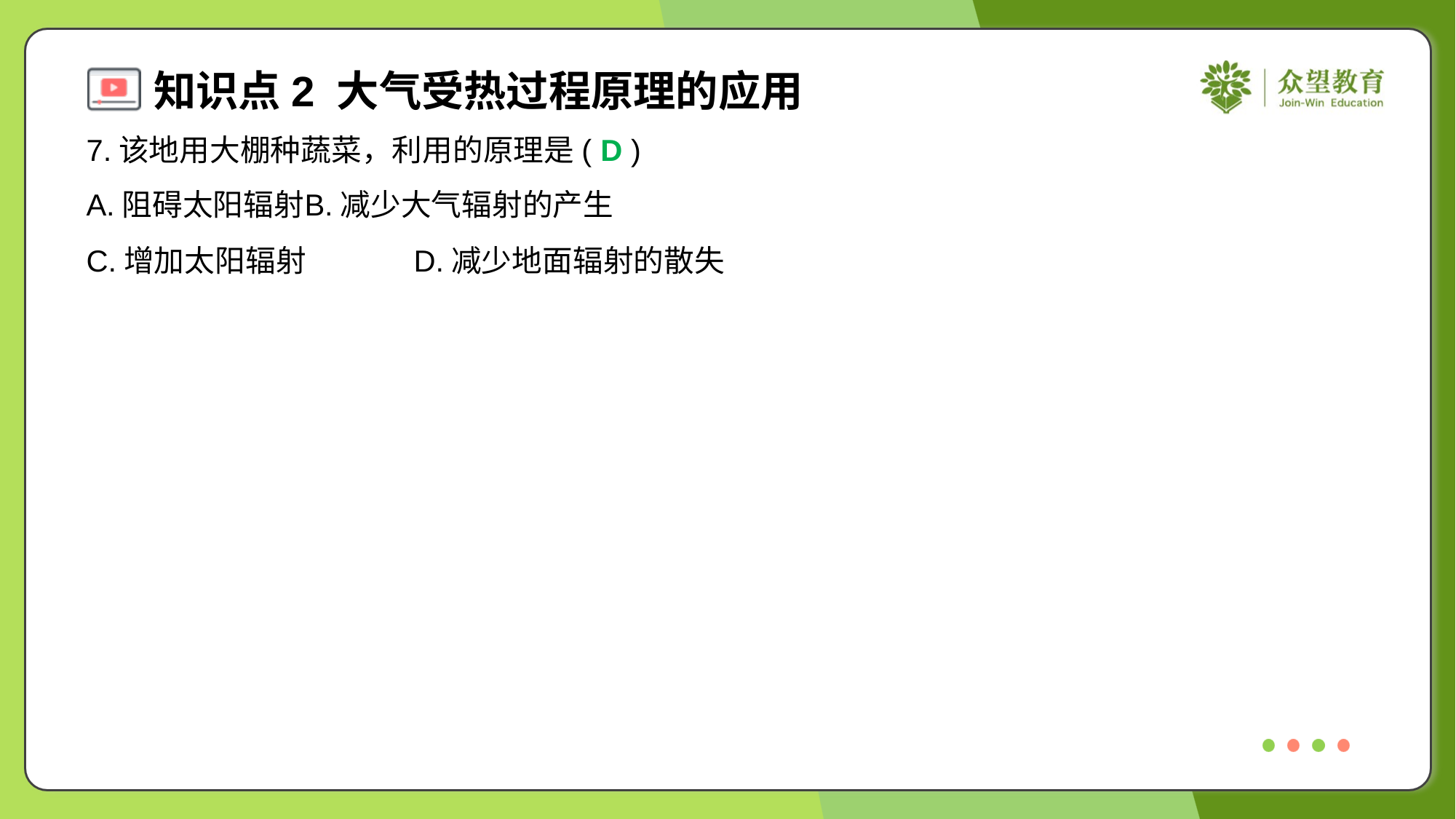

7.该地用大棚种蔬菜，利用的原理是(     )
D
A.阻碍太阳辐射	B.减少大气辐射的产生
C.增加太阳辐射	D.减少地面辐射的散失